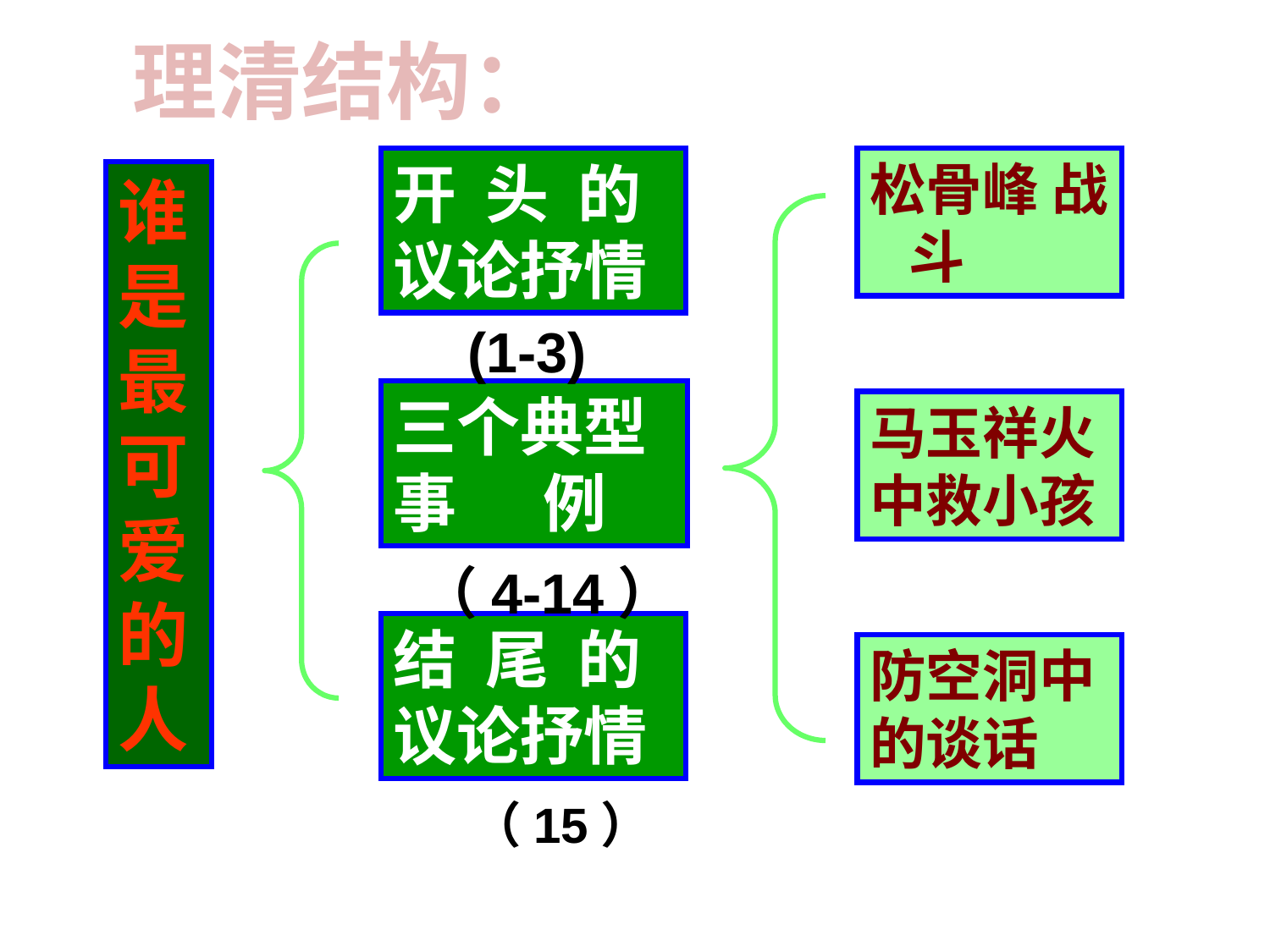

# 理清结构：
开  头  的 议论抒情
松骨峰 战    斗
谁是最可爱的人

(1-3)
三个典型事      例
马玉祥火中救小孩
（4-14）
结  尾  的  议论抒情
防空洞中的谈话
（15）